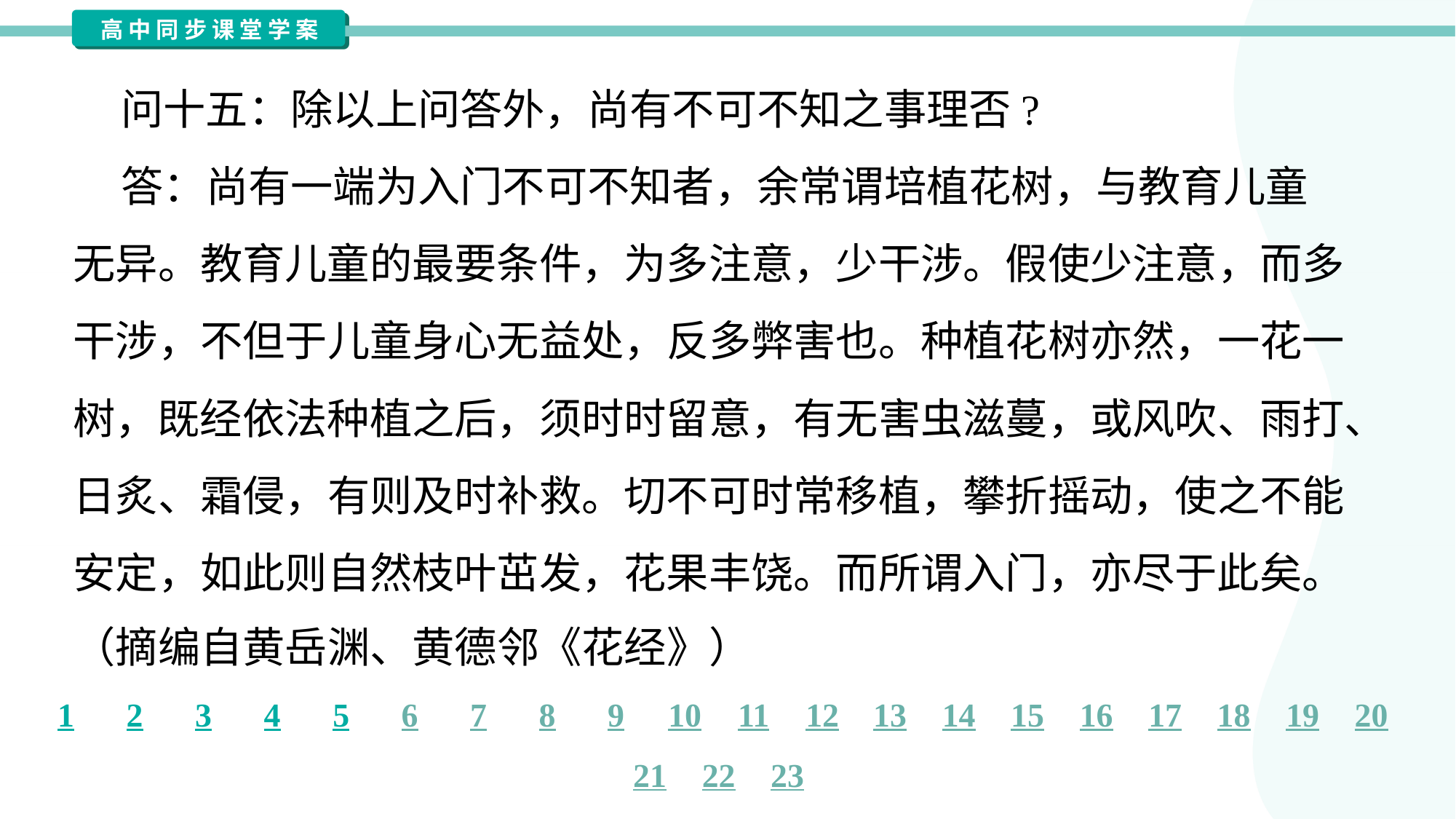

问十五：除以上问答外，尚有不可不知之事理否?
    答：尚有一端为入门不可不知者，余常谓培植花树，与教育儿童
无异。教育儿童的最要条件，为多注意，少干涉。假使少注意，而多
干涉，不但于儿童身心无益处，反多弊害也。种植花树亦然，一花一
树，既经依法种植之后，须时时留意，有无害虫滋蔓，或风吹、雨打、
日炙、霜侵，有则及时补救。切不可时常移植，攀折摇动，使之不能
安定，如此则自然枝叶茁发，花果丰饶。而所谓入门，亦尽于此矣。
（摘编自黄岳渊、黄德邻《花经》）#1.17